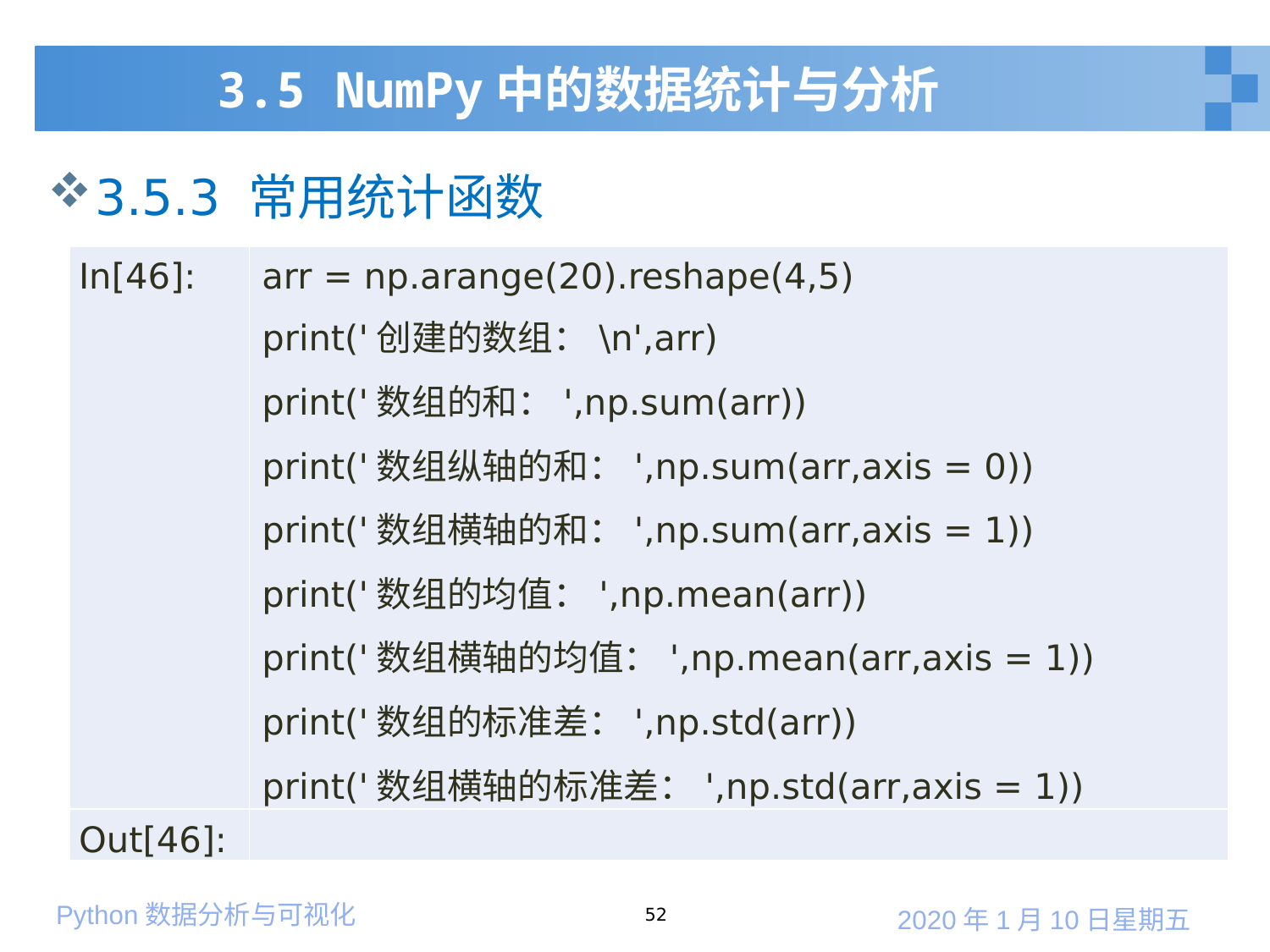

# 3.5 NumPy中的数据统计与分析
3.5.3 常用统计函数
| In[46]: | arr = np.arange(20).reshape(4,5) print('创建的数组：\n',arr) print('数组的和：',np.sum(arr)) print('数组纵轴的和：',np.sum(arr,axis = 0)) print('数组横轴的和：',np.sum(arr,axis = 1)) print('数组的均值：',np.mean(arr)) print('数组横轴的均值：',np.mean(arr,axis = 1)) print('数组的标准差：',np.std(arr)) print('数组横轴的标准差：',np.std(arr,axis = 1)) |
| --- | --- |
| Out[46]: |  |
52
2020年1月10日星期五